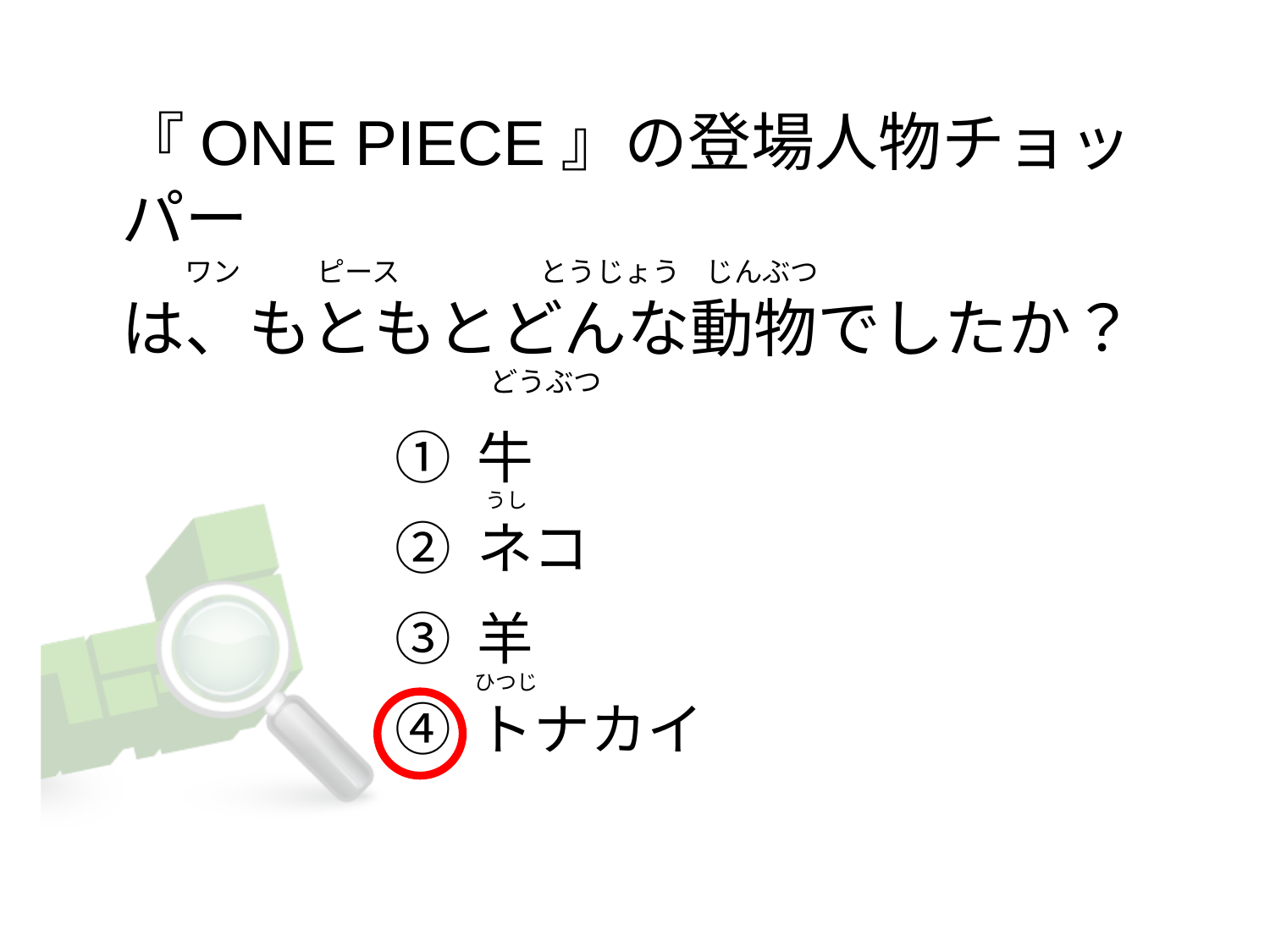

# 『ONE PIECE』の登場人物チョッパー           ワン            ピース                      とうじょう    じんぶつ は、もともとどんな動物でしたか？                                                           どうぶつ
① 牛
② ネコ
③ 羊
④ トナカイ
 うし
ひつじ